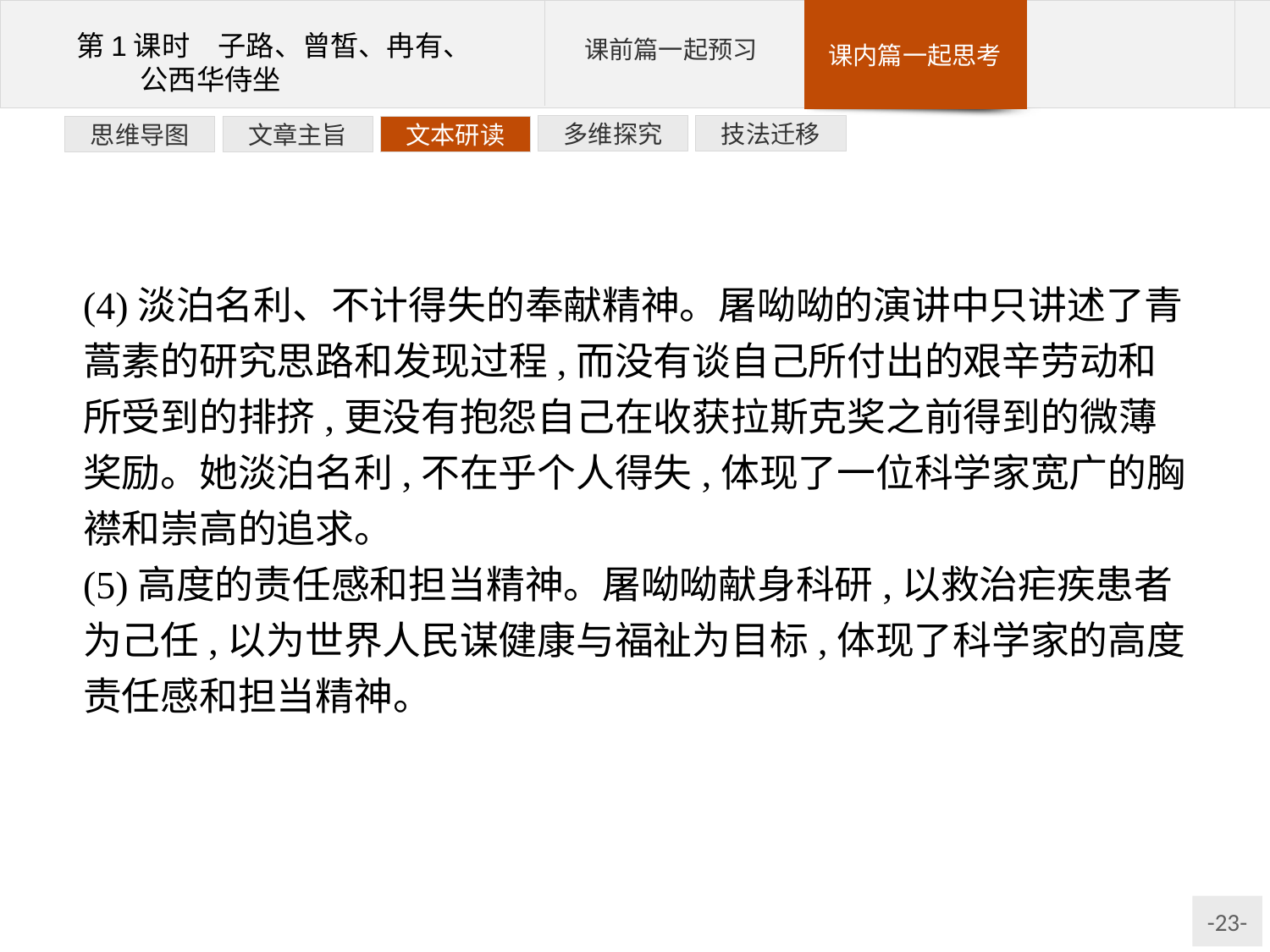

技法迁移
多维探究
文本研读
文章主旨
思维导图
(4)淡泊名利、不计得失的奉献精神。屠呦呦的演讲中只讲述了青蒿素的研究思路和发现过程,而没有谈自己所付出的艰辛劳动和所受到的排挤,更没有抱怨自己在收获拉斯克奖之前得到的微薄奖励。她淡泊名利,不在乎个人得失,体现了一位科学家宽广的胸襟和崇高的追求。
(5)高度的责任感和担当精神。屠呦呦献身科研,以救治疟疾患者为己任,以为世界人民谋健康与福祉为目标,体现了科学家的高度责任感和担当精神。